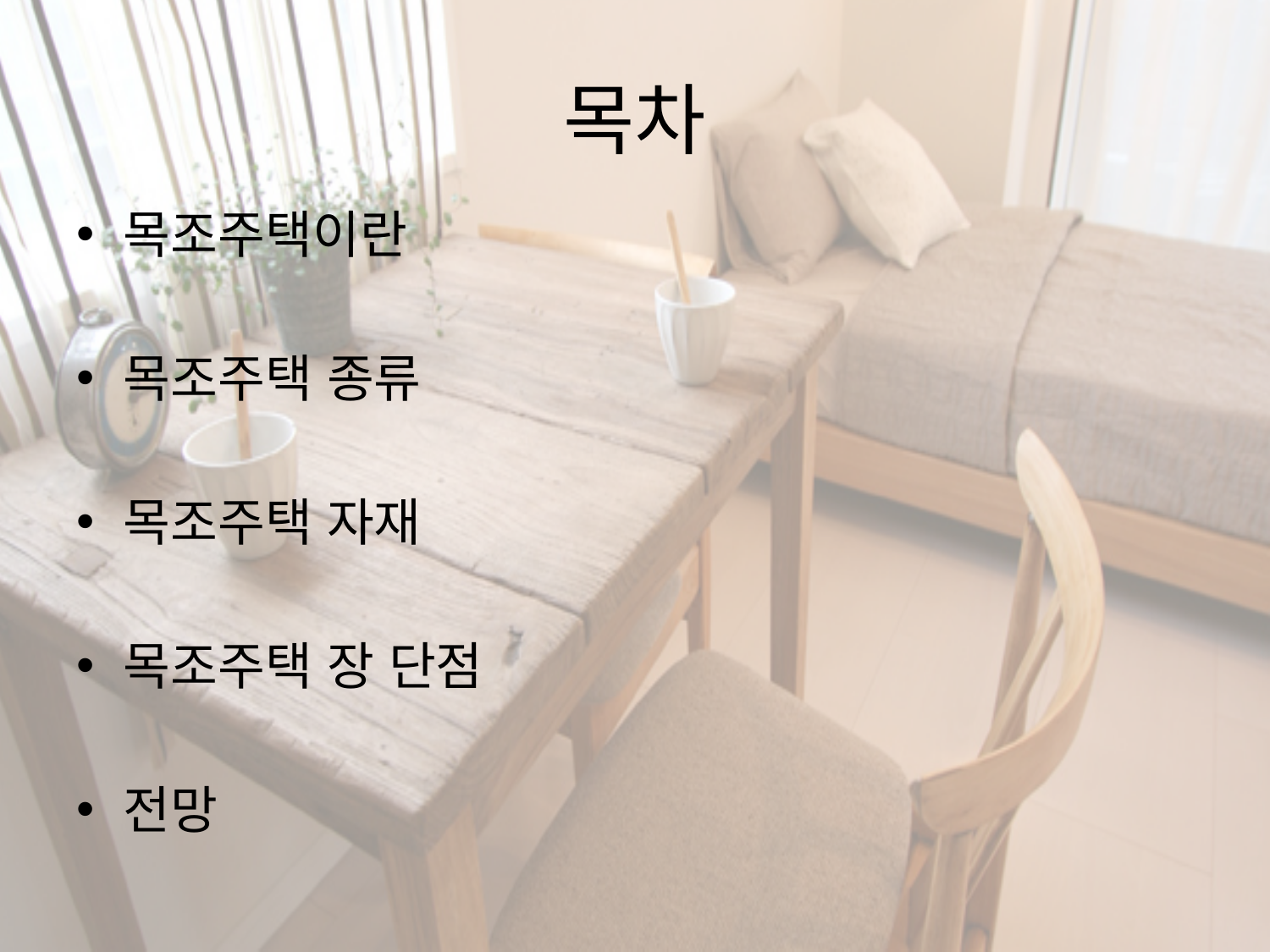

# 목차
목조주택이란

목조주택 종류

목조주택 자재

목조주택 장 단점

전망